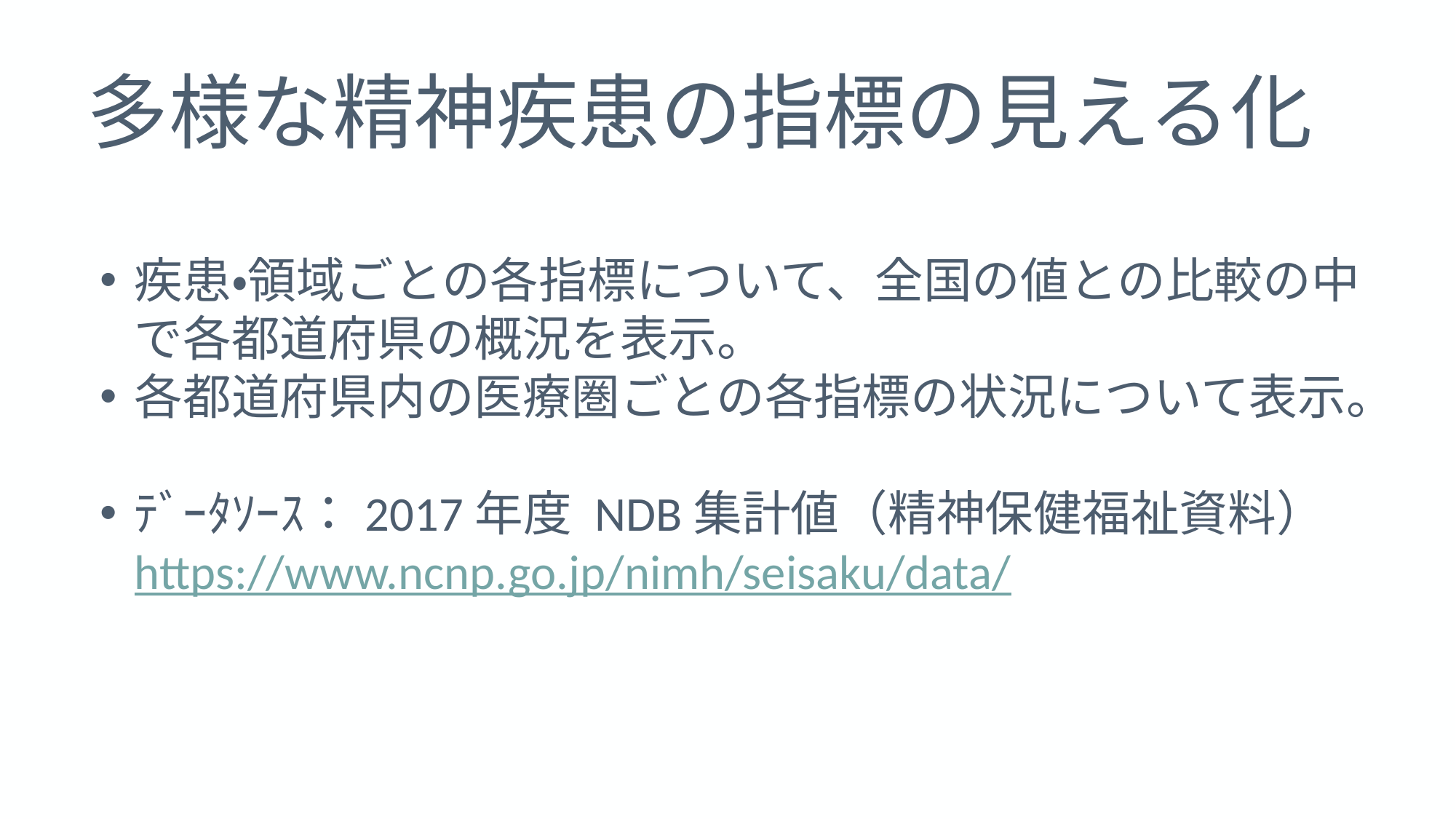

多様な精神疾患の指標の見える化
疾患・領域ごとの各指標について、全国の値との比較の中で各都道府県の概況を表示。
各都道府県内の医療圏ごとの各指標の状況について表示。

ﾃﾞｰﾀｿｰｽ：2017年度 NDB集計値（精神保健福祉資料）
https://www.ncnp.go.jp/nimh/seisaku/data/